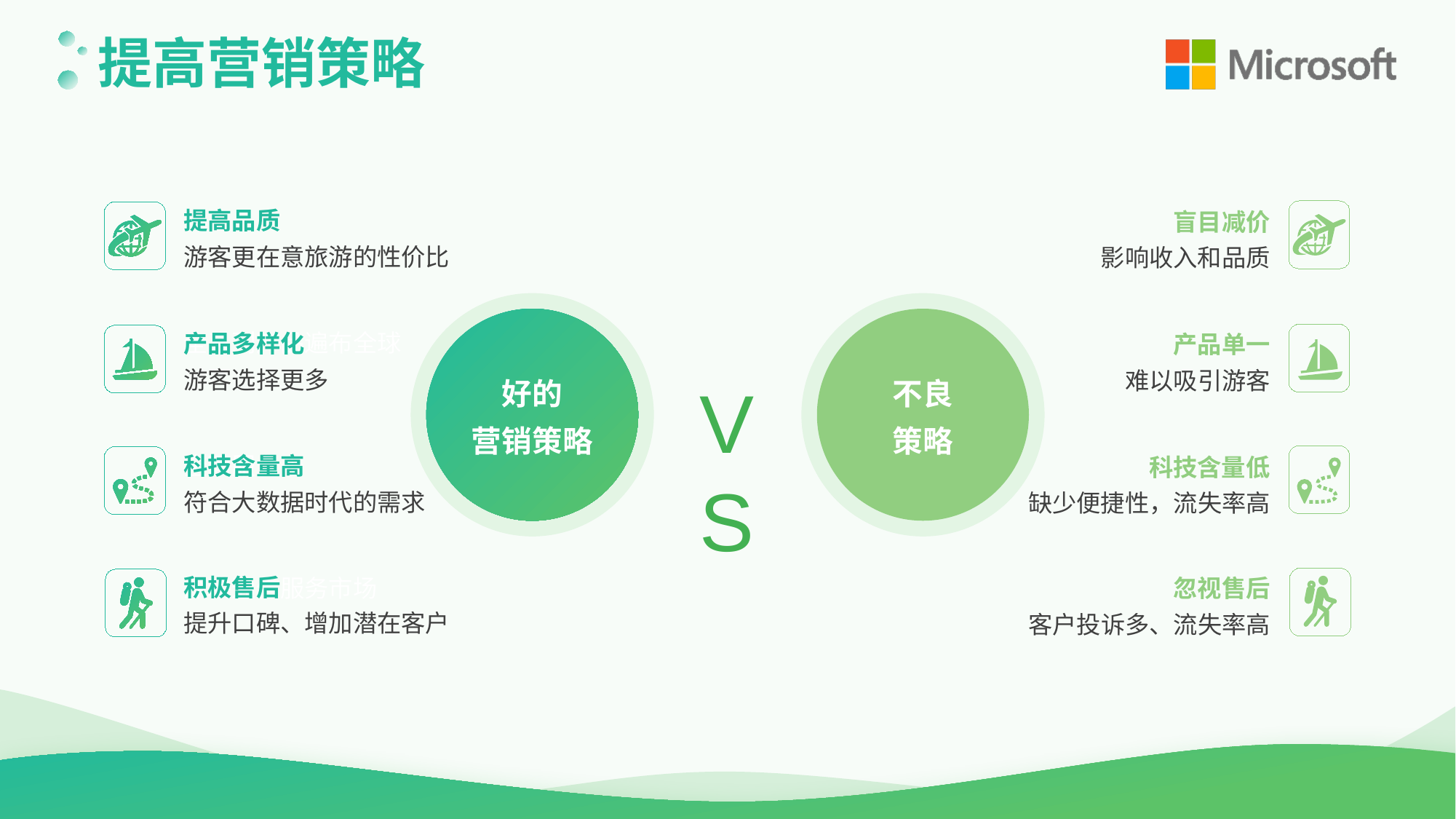

提高营销策略
提高品质
盲目减价

游客更在意旅游的性价比
影响收入和品质

好的
营销策略

不良
策略
产品多样化
产品单一

全系列产品遍布全球
游客选择更多
难以吸引游客
VS
科技含量高
科技含量低

全面服务于
符合大数据时代的需求
缺少便捷性，流失率高
积极售后
忽视售后

深耕通信服务市场
提升口碑、增加潜在客户
客户投诉多、流失率高